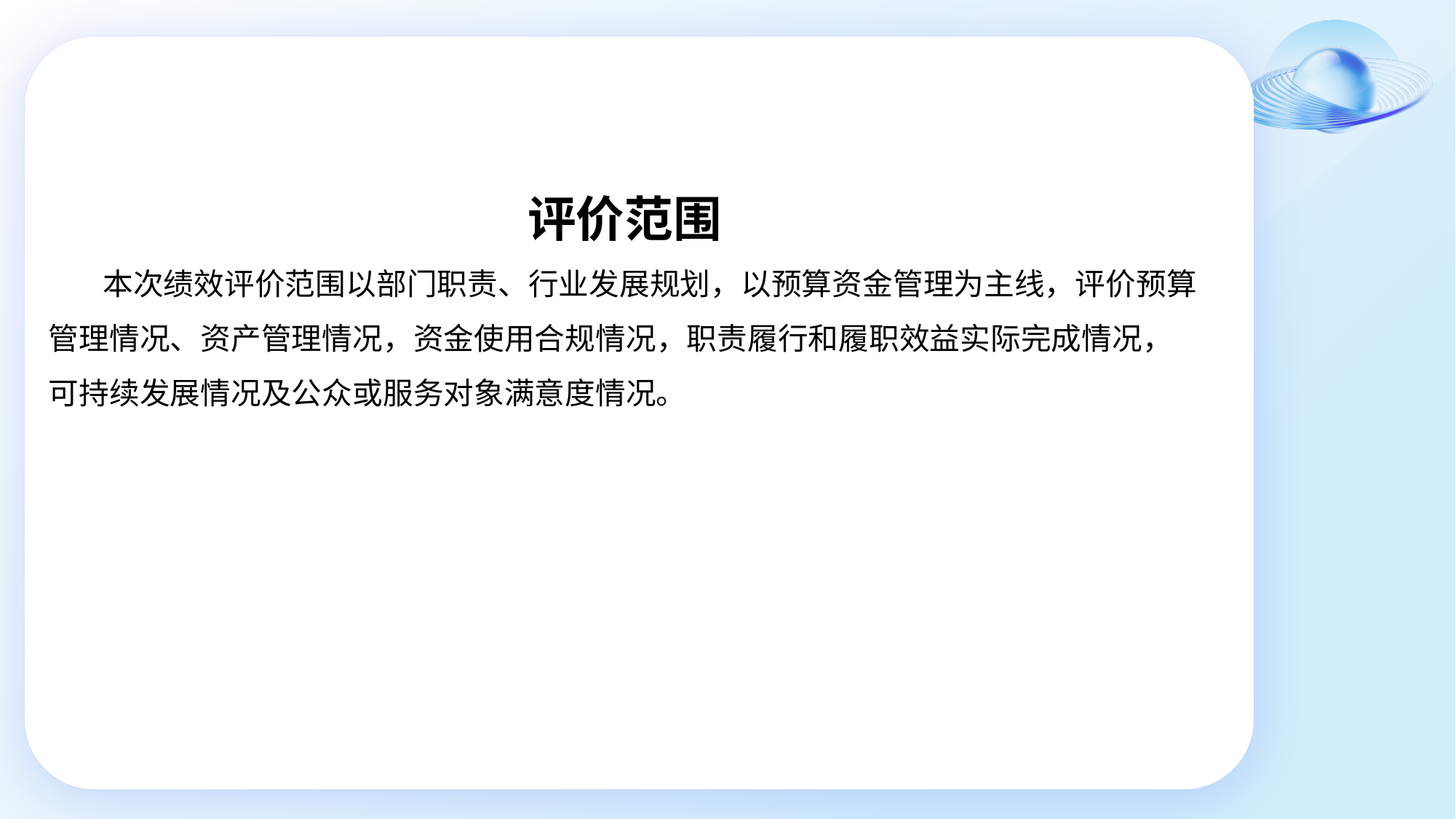

评价范围
       本次绩效评价范围以部门职责、行业发展规划，以预算资金管理为主线，评价预算管理情况、资产管理情况，资金使用合规情况，职责履行和履职效益实际完成情况，可持续发展情况及公众或服务对象满意度情况。